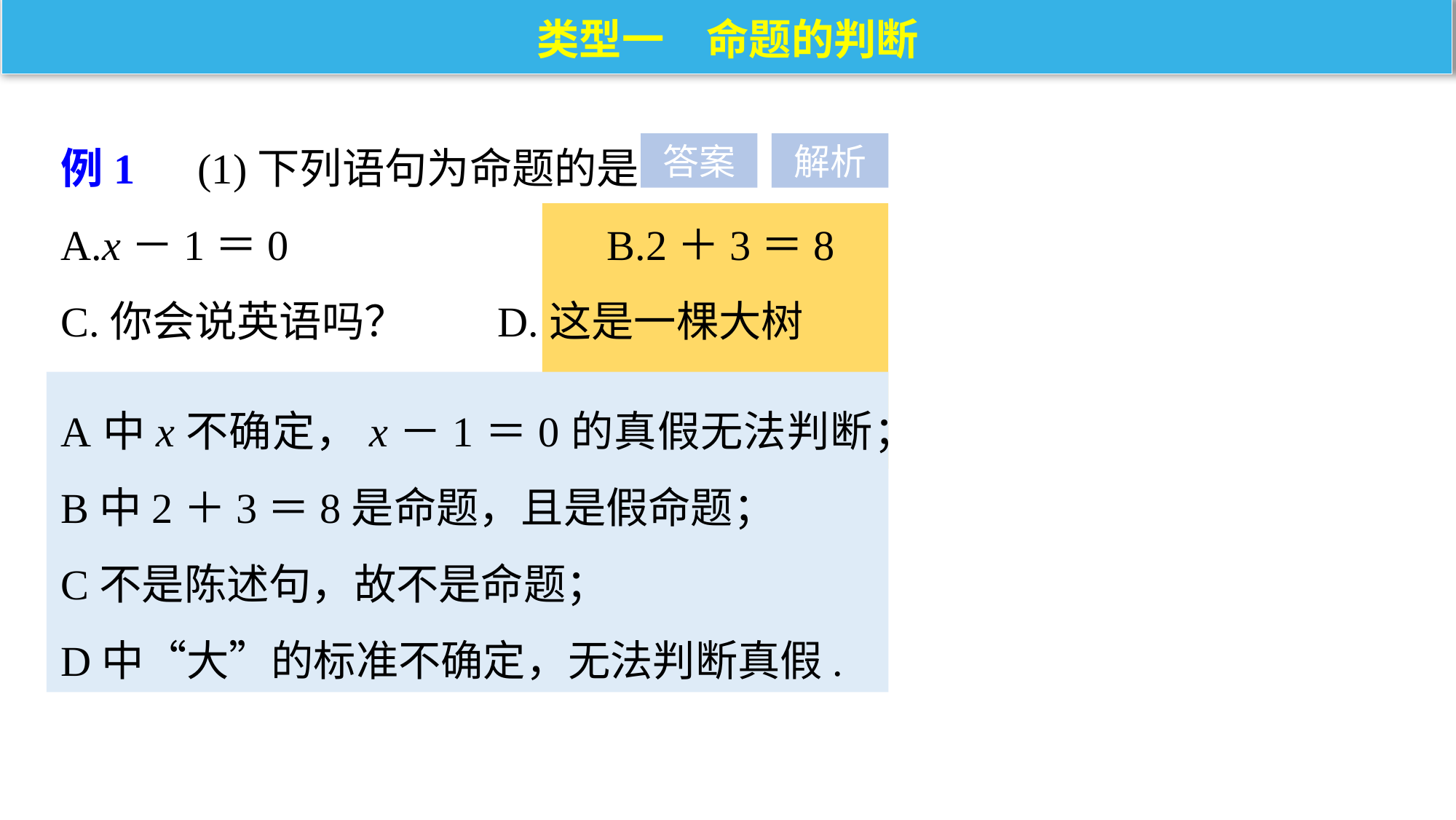

类型一　命题的判断
例1　(1)下列语句为命题的是
A.x－1＝0  			B.2＋3＝8
C.你会说英语吗？  	D.这是一棵大树
答案
解析

A中x不确定，x－1＝0的真假无法判断；
B中2＋3＝8是命题，且是假命题；
C不是陈述句，故不是命题；
D中“大”的标准不确定，无法判断真假.